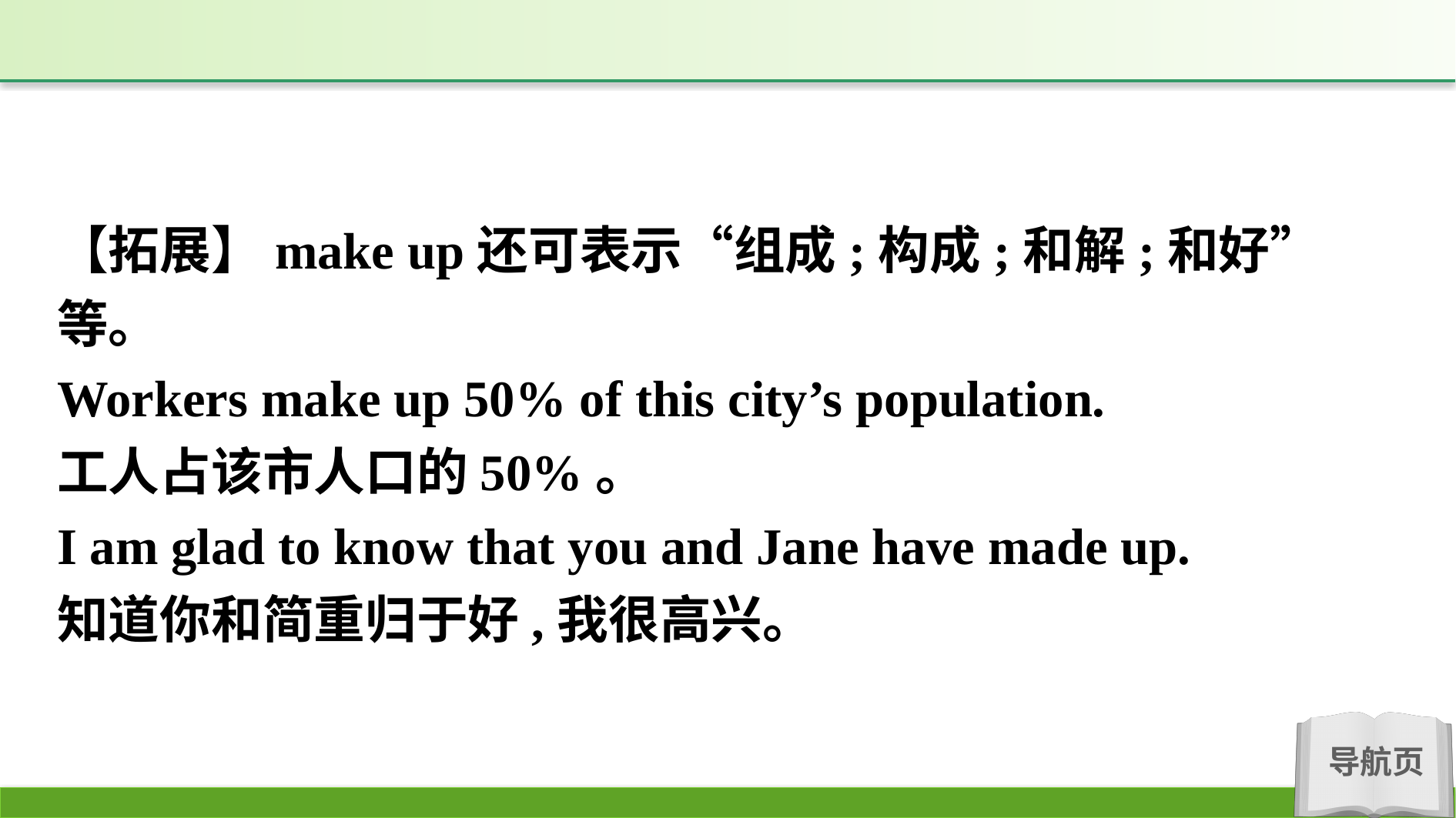

【拓展】make up还可表示“组成;构成;和解;和好”等。
Workers make up 50% of this city’s population.
工人占该市人口的50%。
I am glad to know that you and Jane have made up.
知道你和简重归于好,我很高兴。